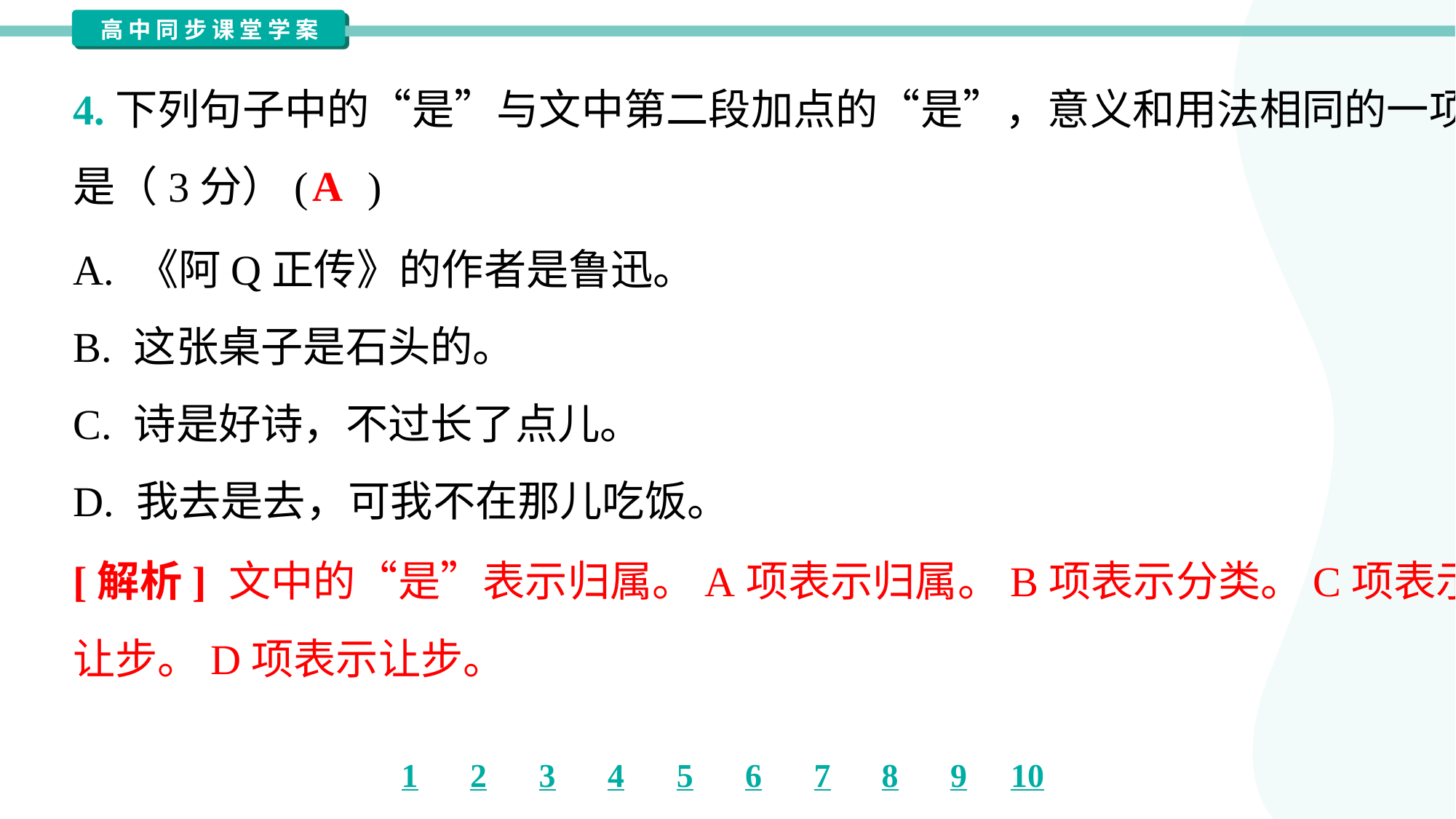

4.下列句子中的“是”与文中第二段加点的“是”，意义和用法相同的一项
是（3分）(     )
A
A. 《阿Q正传》的作者是鲁迅。
B. 这张桌子是石头的。
C. 诗是好诗，不过长了点儿。
D. 我去是去，可我不在那儿吃饭。
[解析] 文中的“是”表示归属。A项表示归属。B项表示分类。C项表示
让步。D项表示让步。